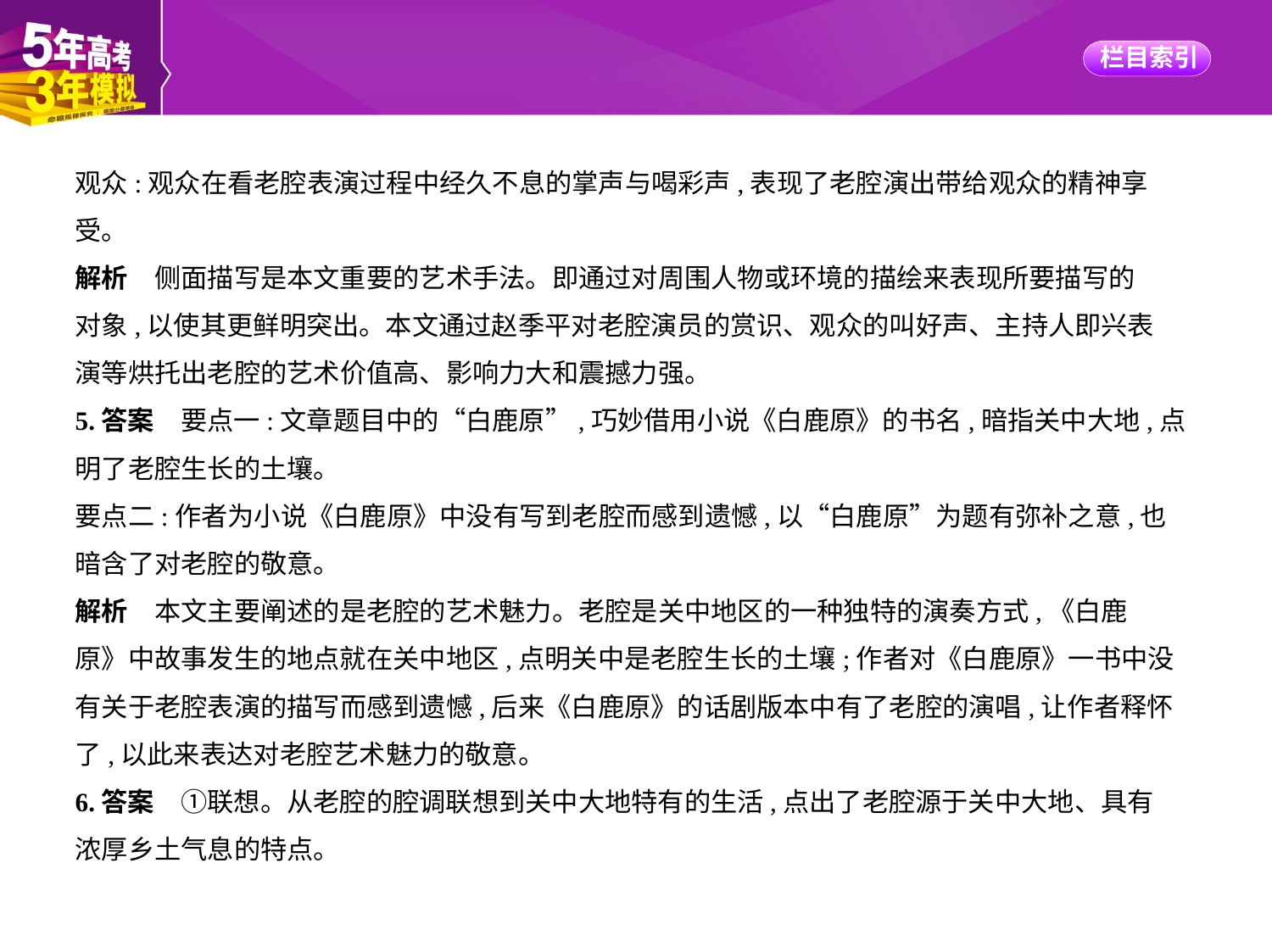

观众:观众在看老腔表演过程中经久不息的掌声与喝彩声,表现了老腔演出带给观众的精神享
受。
解析　侧面描写是本文重要的艺术手法。即通过对周围人物或环境的描绘来表现所要描写的
对象,以使其更鲜明突出。本文通过赵季平对老腔演员的赏识、观众的叫好声、主持人即兴表
演等烘托出老腔的艺术价值高、影响力大和震撼力强。
5.答案　要点一:文章题目中的“白鹿原”,巧妙借用小说《白鹿原》的书名,暗指关中大地,点
明了老腔生长的土壤。
要点二:作者为小说《白鹿原》中没有写到老腔而感到遗憾,以“白鹿原”为题有弥补之意,也
暗含了对老腔的敬意。
解析　本文主要阐述的是老腔的艺术魅力。老腔是关中地区的一种独特的演奏方式,《白鹿
原》中故事发生的地点就在关中地区,点明关中是老腔生长的土壤;作者对《白鹿原》一书中没
有关于老腔表演的描写而感到遗憾,后来《白鹿原》的话剧版本中有了老腔的演唱,让作者释怀
了,以此来表达对老腔艺术魅力的敬意。
6.答案　①联想。从老腔的腔调联想到关中大地特有的生活,点出了老腔源于关中大地、具有
浓厚乡土气息的特点。